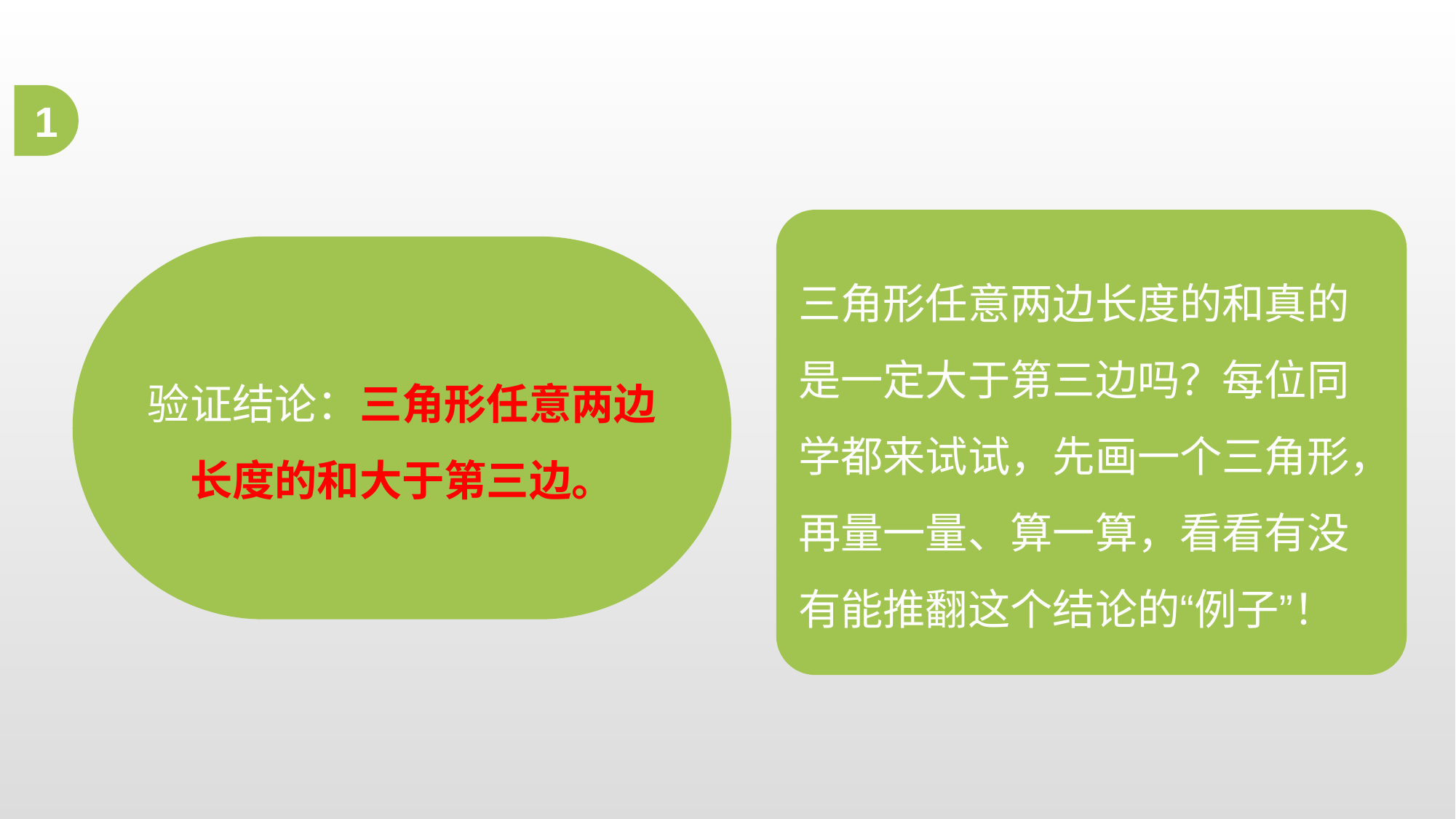

1
三角形任意两边长度的和真的是一定大于第三边吗？每位同学都来试试，先画一个三角形，再量一量、算一算，看看有没有能推翻这个结论的“例子”！
验证结论：三角形任意两边长度的和大于第三边。